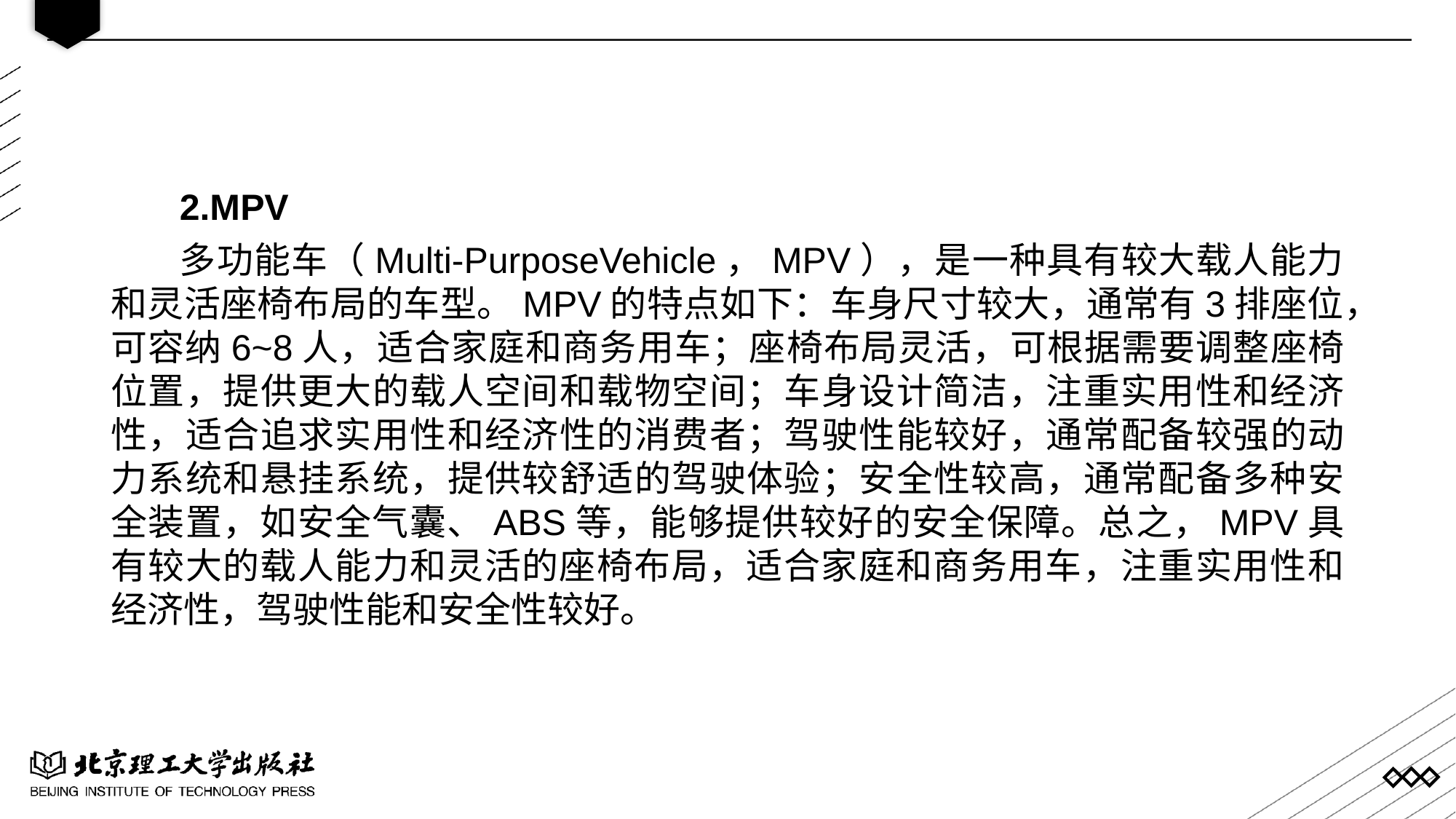

2.MPV
多功能车（Multi-PurposeVehicle，MPV），是一种具有较大载人能力和灵活座椅布局的车型。MPV的特点如下：车身尺寸较大，通常有3排座位，可容纳6~8人，适合家庭和商务用车；座椅布局灵活，可根据需要调整座椅位置，提供更大的载人空间和载物空间；车身设计简洁，注重实用性和经济性，适合追求实用性和经济性的消费者；驾驶性能较好，通常配备较强的动力系统和悬挂系统，提供较舒适的驾驶体验；安全性较高，通常配备多种安全装置，如安全气囊、ABS等，能够提供较好的安全保障。总之，MPV具有较大的载人能力和灵活的座椅布局，适合家庭和商务用车，注重实用性和经济性，驾驶性能和安全性较好。